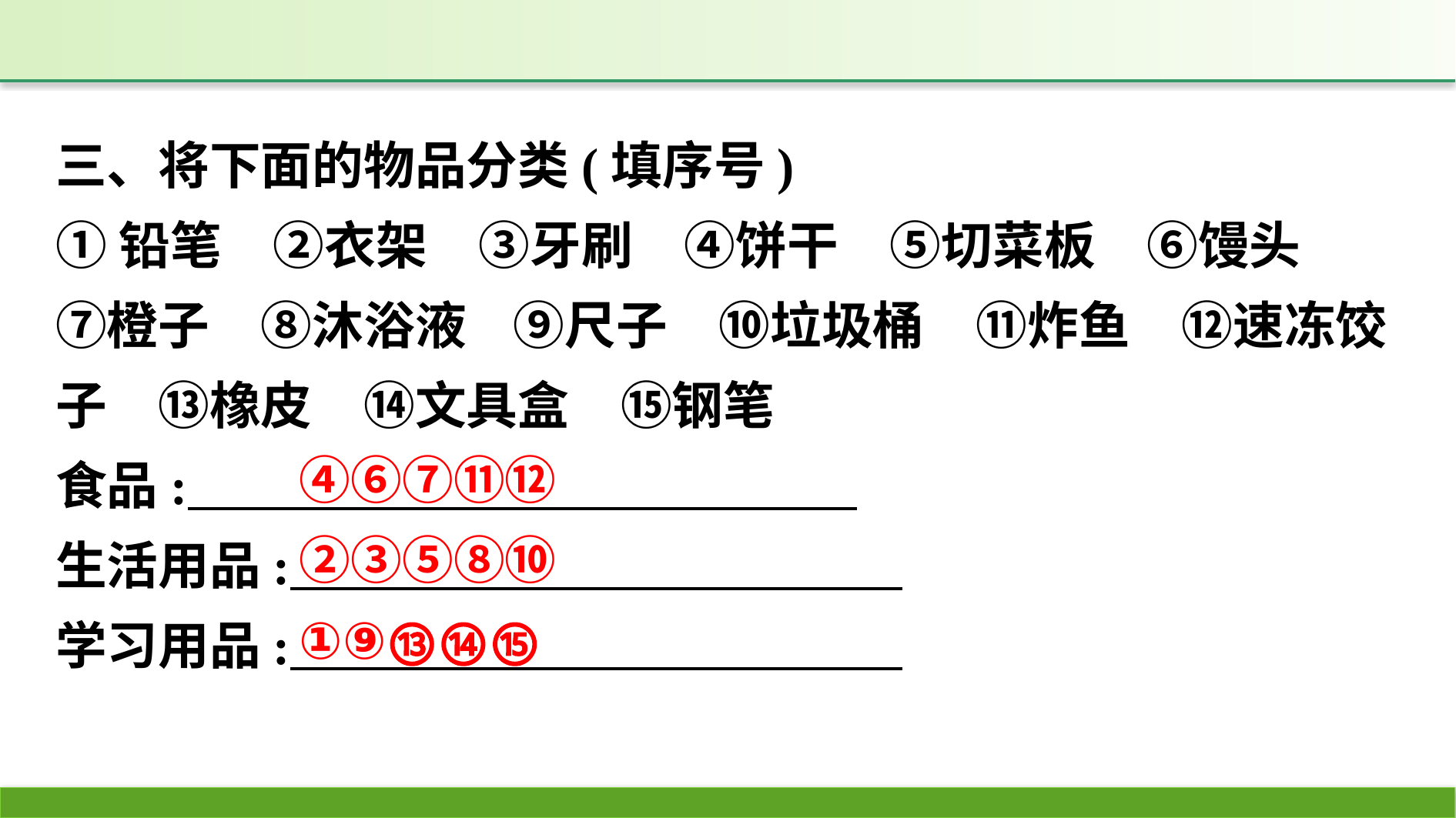

三、将下面的物品分类(填序号)
①铅笔　②衣架　③牙刷　④饼干　⑤切菜板　⑥馒头　⑦橙子　⑧沐浴液    ⑨尺子　⑩垃圾桶　⑪炸鱼　⑫速冻饺子　⑬橡皮　⑭文具盒　⑮钢笔
食品:
生活用品:
学习用品:
④⑥⑦⑪⑫
②③⑤⑧⑩
①⑨⑬⑭⑮